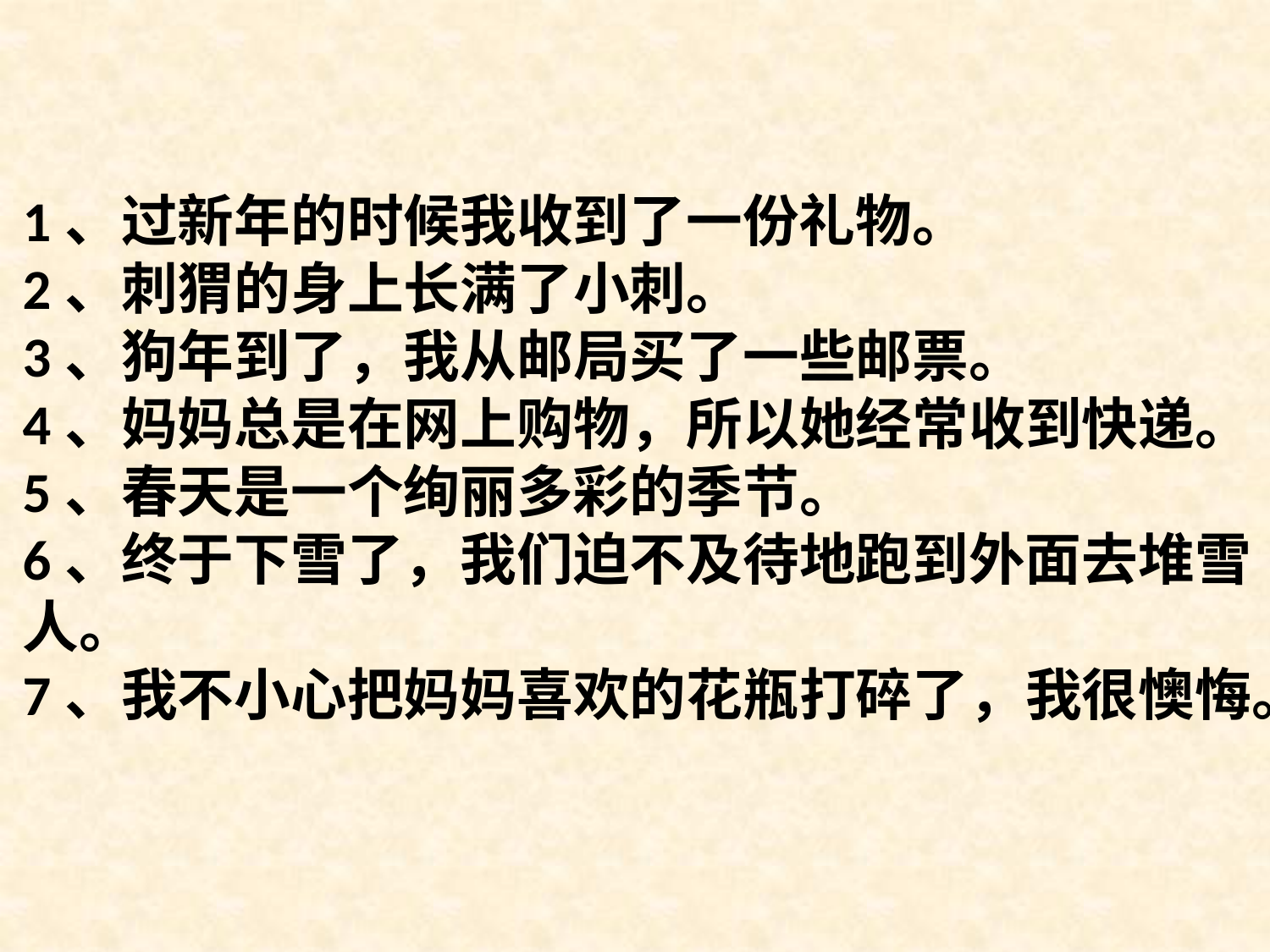

# 1、过新年的时候我收到了一份礼物。 2、刺猬的身上长满了小刺。 3、狗年到了，我从邮局买了一些邮票。 4、妈妈总是在网上购物，所以她经常收到快递。 5、春天是一个绚丽多彩的季节。 6、终于下雪了，我们迫不及待地跑到外面去堆雪人。 7、我不小心把妈妈喜欢的花瓶打碎了，我很懊悔。